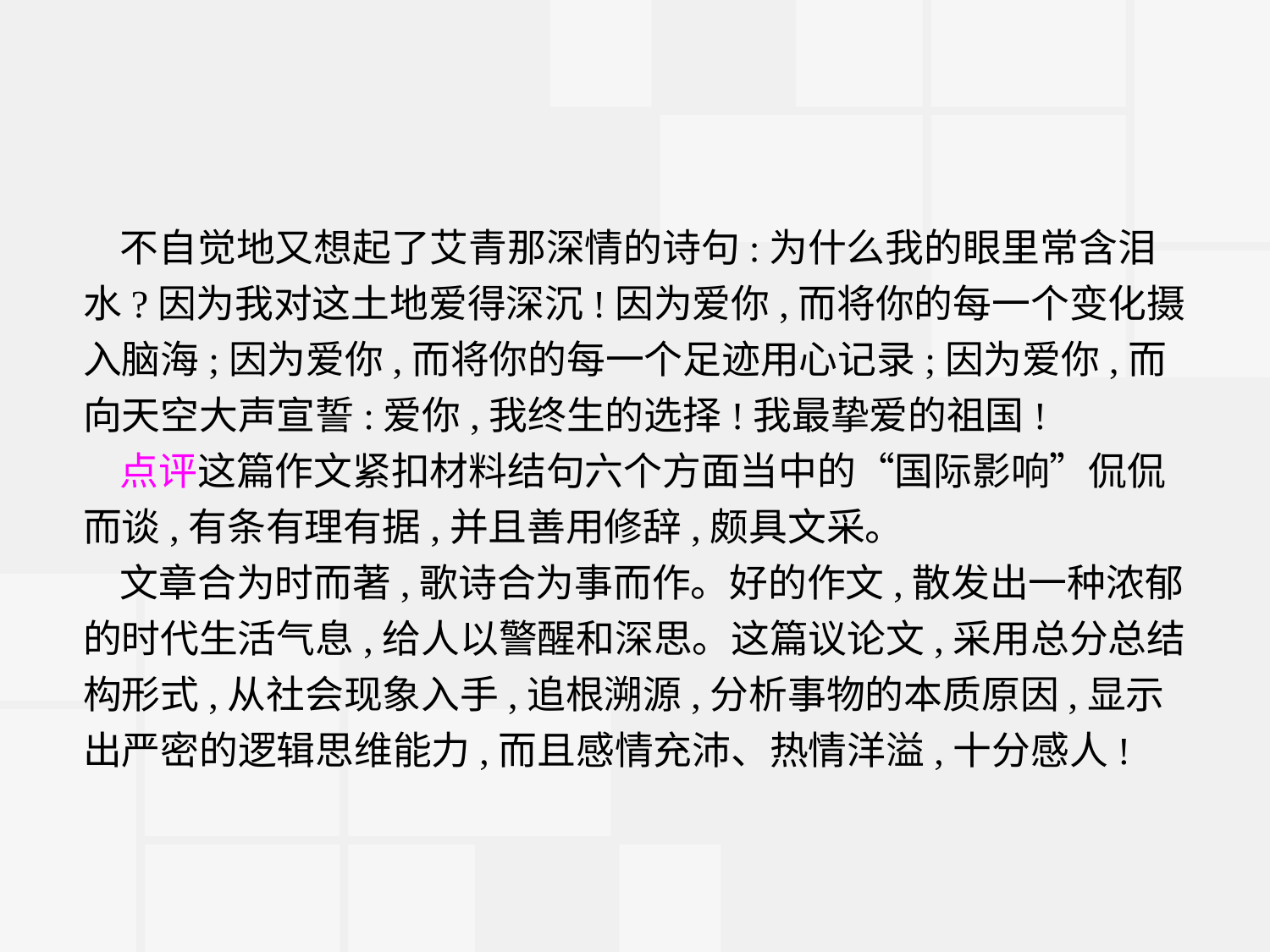

不自觉地又想起了艾青那深情的诗句:为什么我的眼里常含泪水?因为我对这土地爱得深沉!因为爱你,而将你的每一个变化摄入脑海;因为爱你,而将你的每一个足迹用心记录;因为爱你,而向天空大声宣誓:爱你,我终生的选择!我最挚爱的祖国!
点评这篇作文紧扣材料结句六个方面当中的“国际影响”侃侃而谈,有条有理有据,并且善用修辞,颇具文采。
文章合为时而著,歌诗合为事而作。好的作文,散发出一种浓郁的时代生活气息,给人以警醒和深思。这篇议论文,采用总分总结构形式,从社会现象入手,追根溯源,分析事物的本质原因,显示出严密的逻辑思维能力,而且感情充沛、热情洋溢,十分感人!